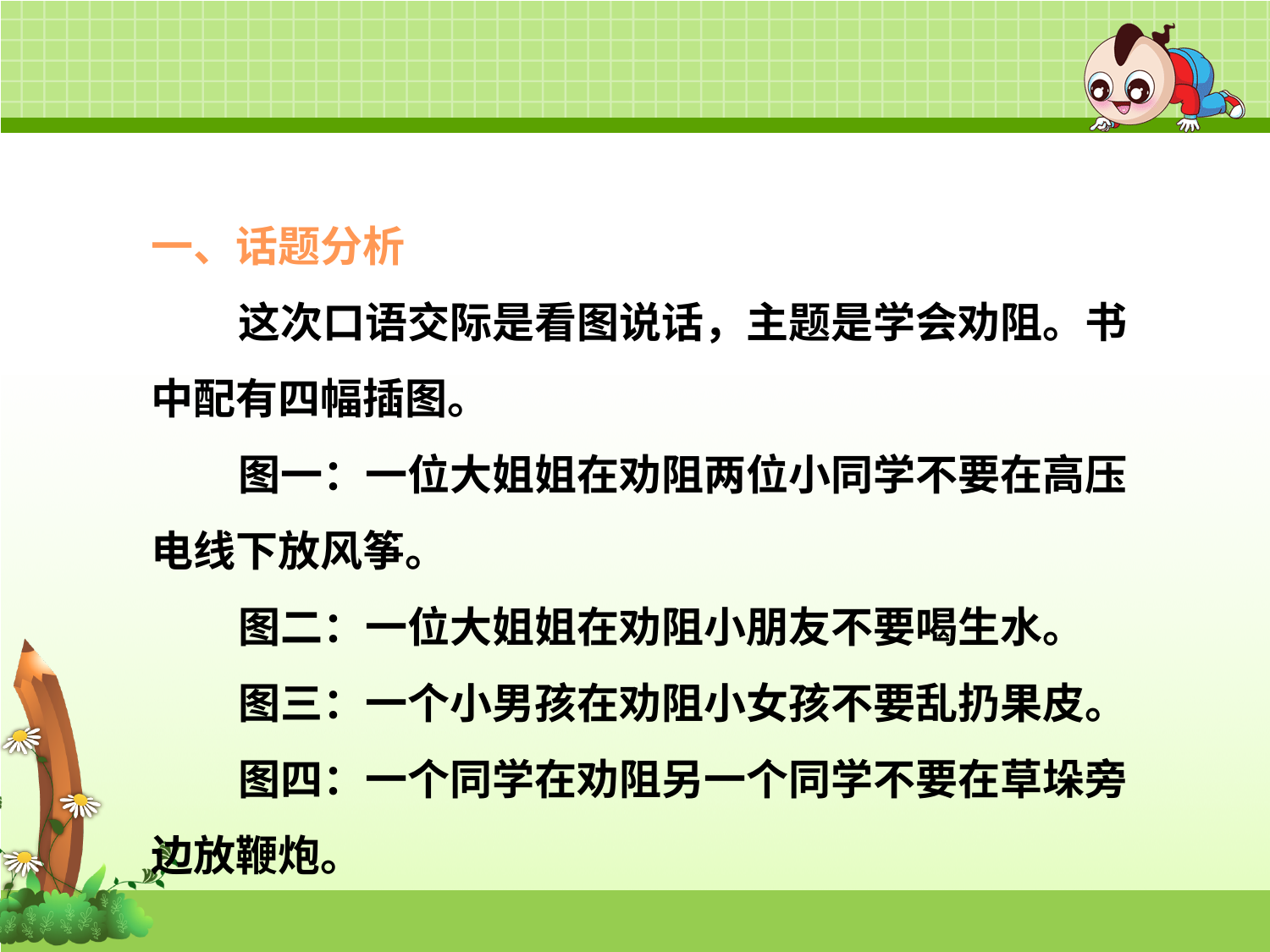

一、话题分析
这次口语交际是看图说话，主题是学会劝阻。书中配有四幅插图。
图一：一位大姐姐在劝阻两位小同学不要在高压电线下放风筝。
图二：一位大姐姐在劝阻小朋友不要喝生水。
图三：一个小男孩在劝阻小女孩不要乱扔果皮。
图四：一个同学在劝阻另一个同学不要在草垛旁边放鞭炮。